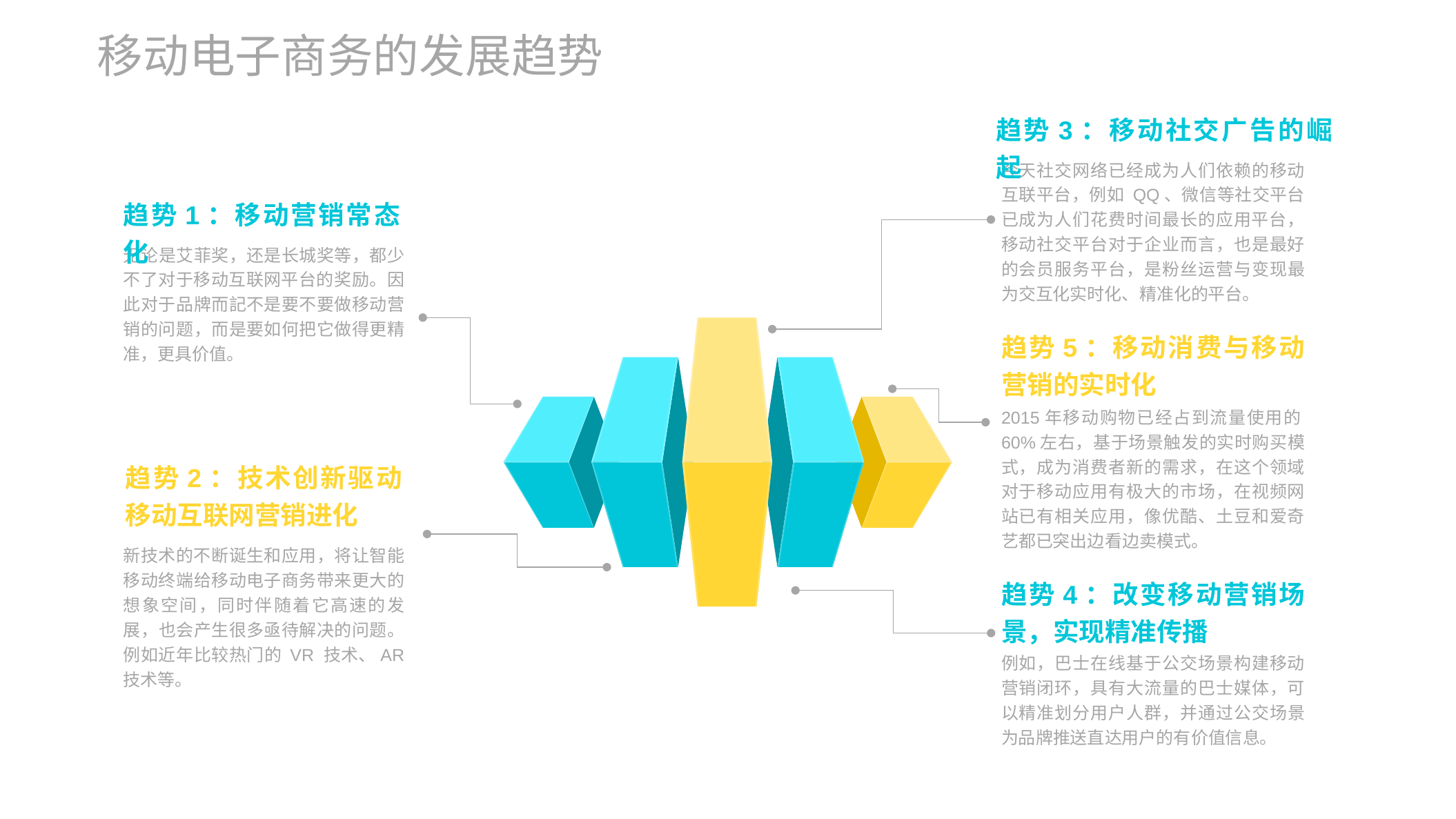

移动电子商务的发展趋势
趋势3：移动社交广告的崛起
今天社交网络已经成为人们依赖的移动互联平台，例如 QQ、微信等社交平台已成为人们花费时间最长的应用平台，移动社交平台对于企业而言，也是最好的会员服务平台，是粉丝运营与变现最为交互化实时化、精准化的平台。
趋势1：移动营销常态化
无论是艾菲奖，还是长城奖等，都少不了对于移动互联网平台的奖励。因此对于品牌而記不是要不要做移动营销的问题，而是要如何把它做得更精准，更具价值。

趋势5：移动消费与移动营销的实时化
2015年移动购物已经占到流量使用的60%左右，基于场景触发的实时购买模式，成为消费者新的需求，在这个领域对于移动应用有极大的市场，在视频网站已有相关应用，像优酷、土豆和爱奇艺都已突出边看边卖模式。
趋势2：技术创新驱动移动互联网营销进化
新技术的不断诞生和应用，将让智能移动终端给移动电子商务带来更大的想象空间，同时伴随着它高速的发展，也会产生很多亟待解决的问题。例如近年比较热门的 VR 技术、AR 技术等。
趋势4：改变移动营销场景，实现精准传播
例如，巴士在线基于公交场景构建移动营销闭环，具有大流量的巴士媒体，可以精准划分用户人群，并通过公交场景为品牌推送直达用户的有价值信息。